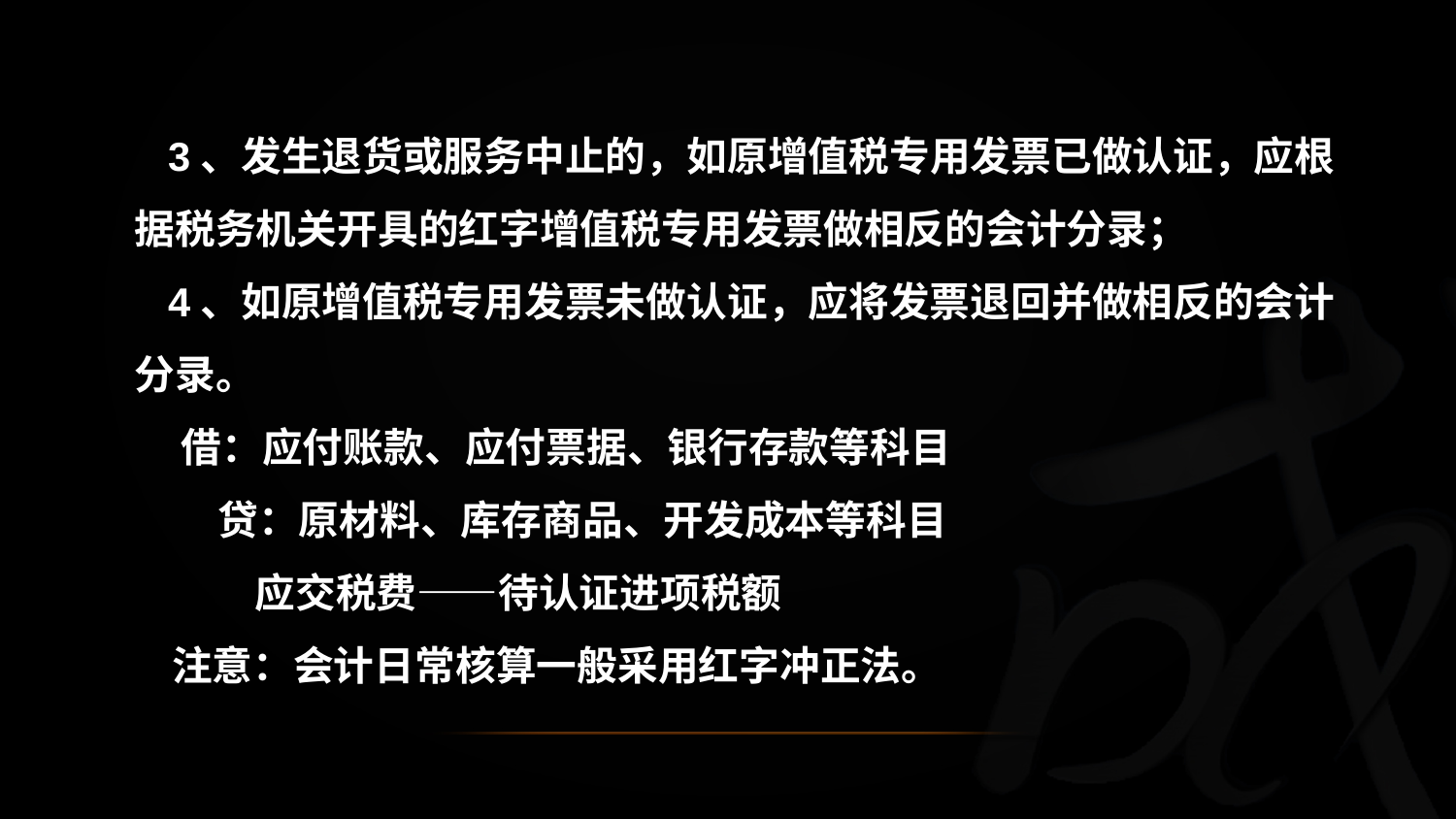

3、发生退货或服务中止的，如原增值税专用发票已做认证，应根据税务机关开具的红字增值税专用发票做相反的会计分录；
   4、如原增值税专用发票未做认证，应将发票退回并做相反的会计分录。
    借：应付账款、应付票据、银行存款等科目
        贷：原材料、库存商品、开发成本等科目
            应交税费——待认证进项税额
   注意：会计日常核算一般采用红字冲正法。